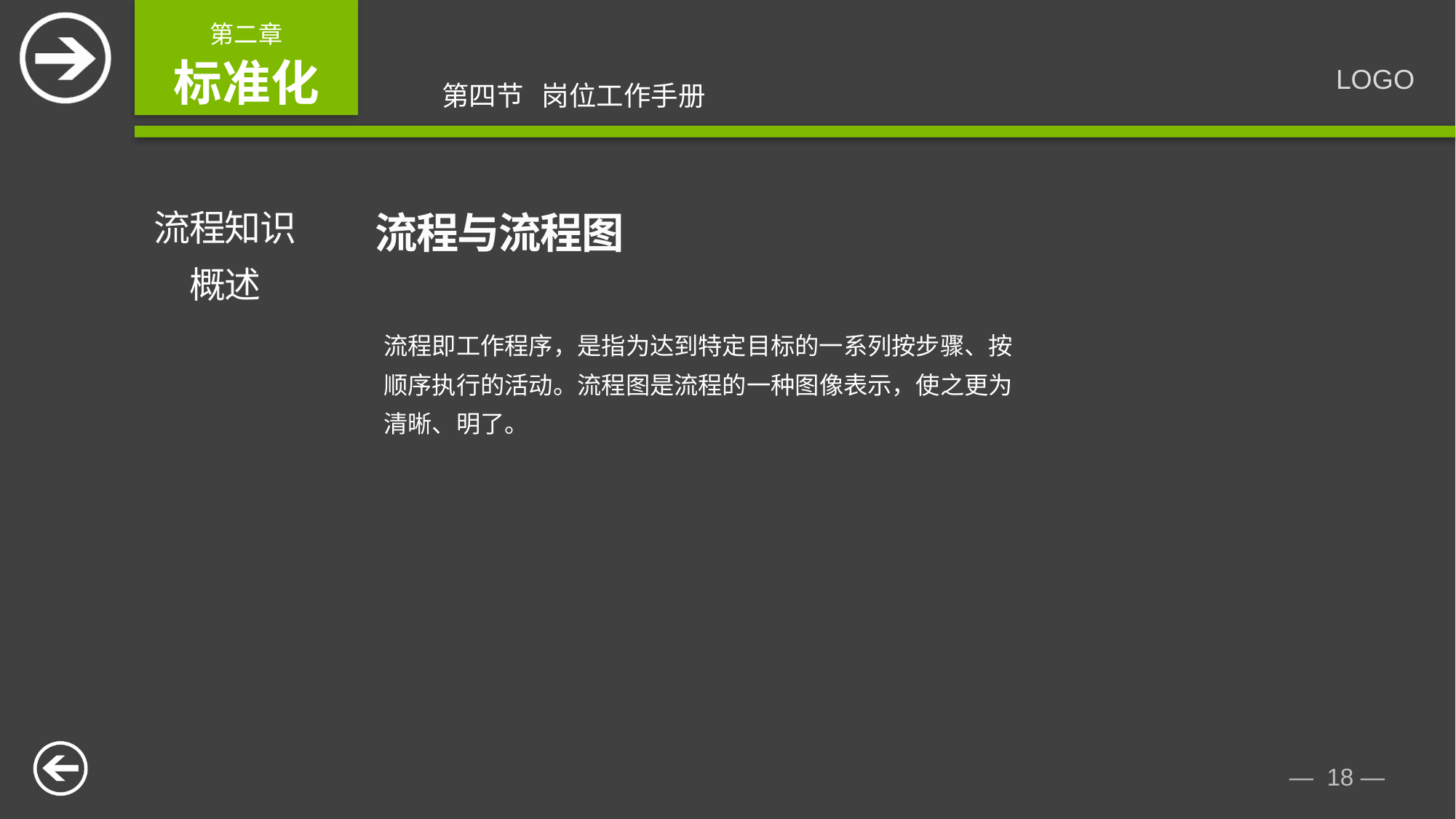

流程与流程图
流程知识
概述
流程即工作程序，是指为达到特定目标的一系列按步骤、按顺序执行的活动。流程图是流程的一种图像表示，使之更为清晰、明了。